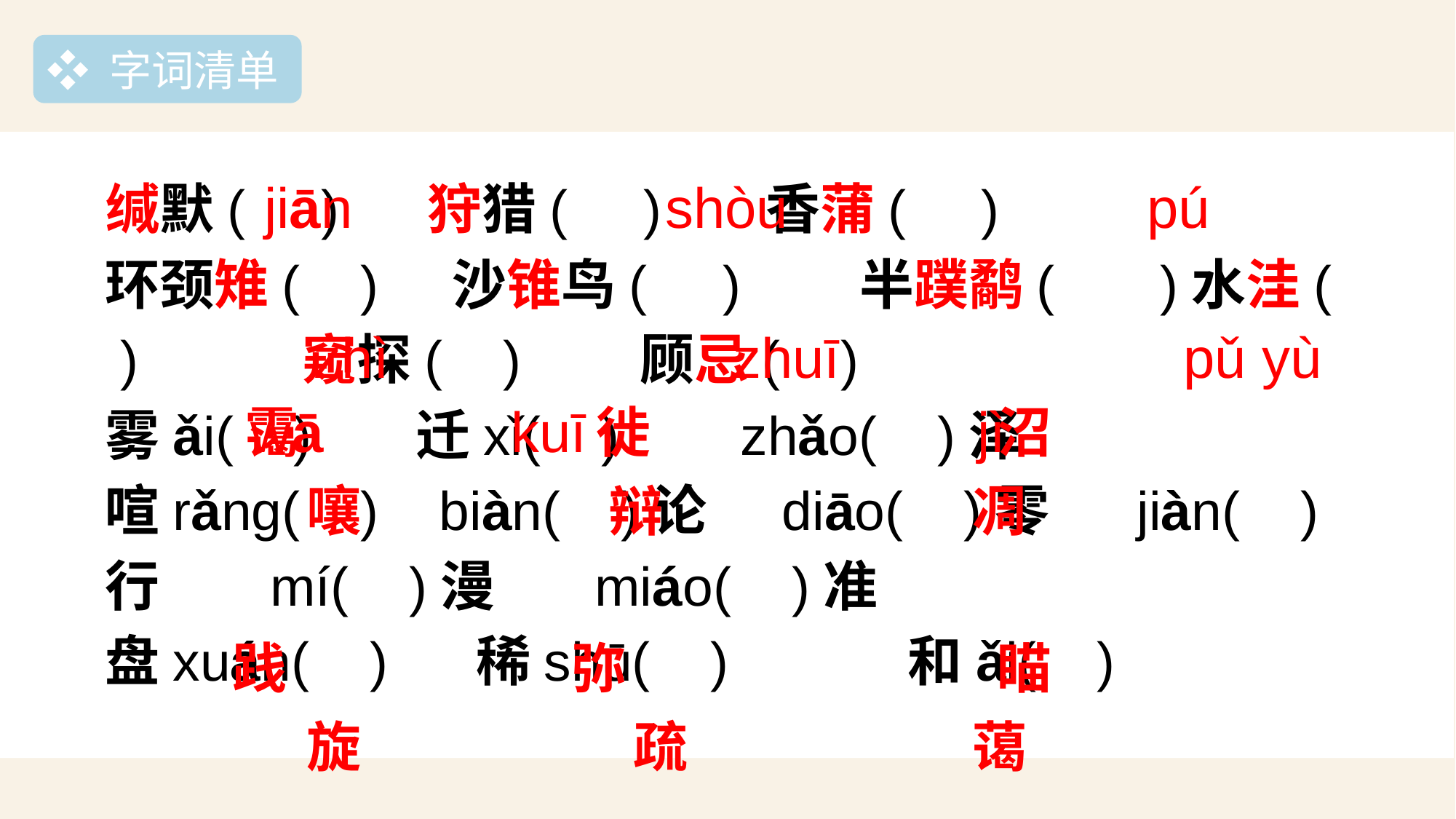

❖ 字词清单
缄默(     )     狩猎(     )      香蒲(     )
环颈雉(    )    沙锥鸟(     )       半蹼鹬(       )水洼(    )          窥探(    )       顾忌(    )
雾ǎi(    )      迁xǐ(    )        zhǎo(    )泽
喧rǎng(    )    biàn(    )论     diāo(    )零      jiàn(    )行        mí(    )漫       miáo(    )准
盘xuán(    )     稀shū(    )           和ǎi(    )
   jiān                    shòu                       pú
      zhì                      zhuī                      pǔ yù
  wā            kuī                         jì
   霭                        徙                            沼
        嚷                    辩                         凋
  践                       弥                              瞄
        旋                      疏                       蔼